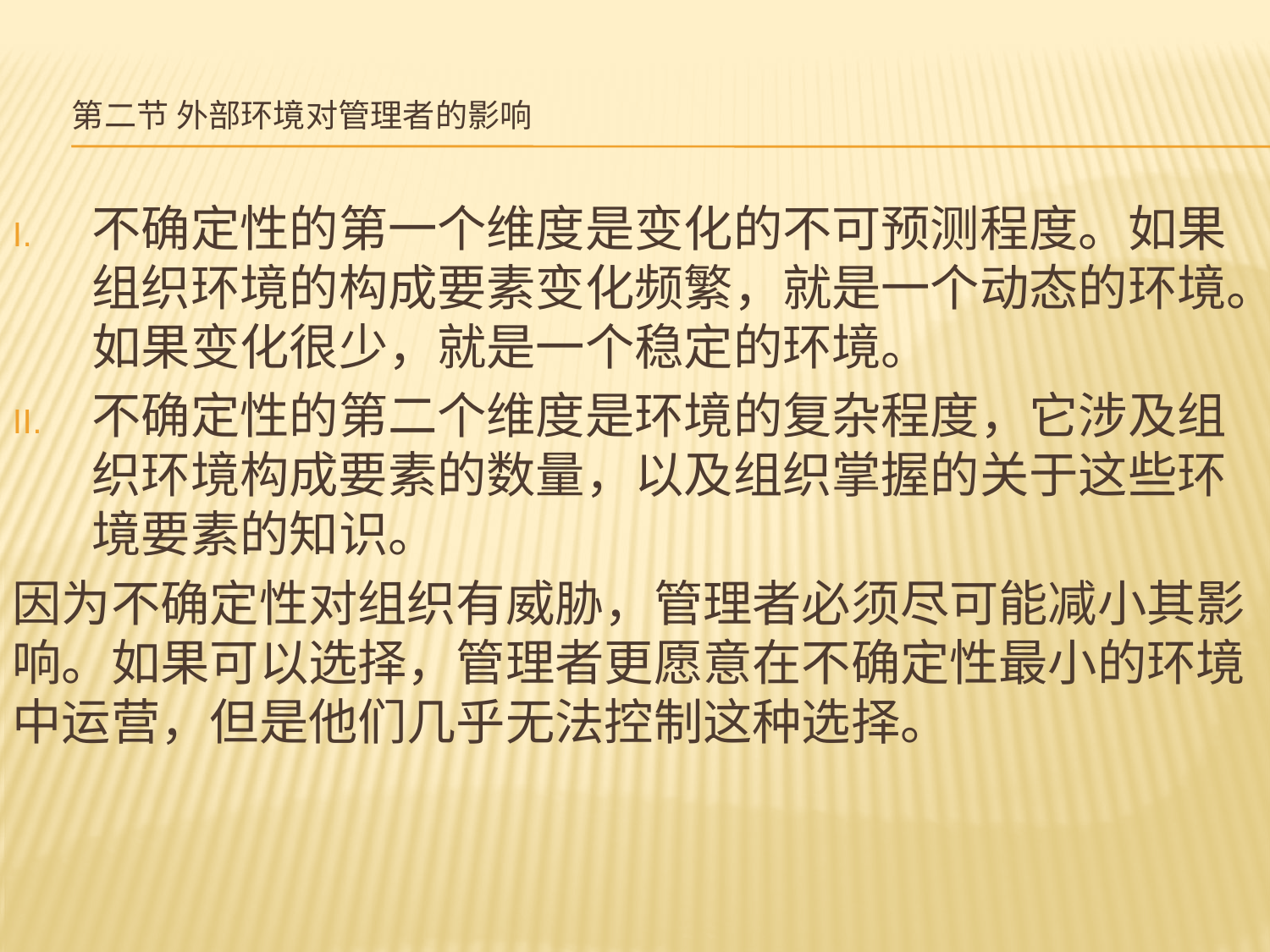

# 第二节 外部环境对管理者的影响
不确定性的第一个维度是变化的不可预测程度。如果组织环境的构成要素变化频繁，就是一个动态的环境。如果变化很少，就是一个稳定的环境。
不确定性的第二个维度是环境的复杂程度，它涉及组织环境构成要素的数量，以及组织掌握的关于这些环境要素的知识。
因为不确定性对组织有威胁，管理者必须尽可能减小其影响。如果可以选择，管理者更愿意在不确定性最小的环境中运营，但是他们几乎无法控制这种选择。